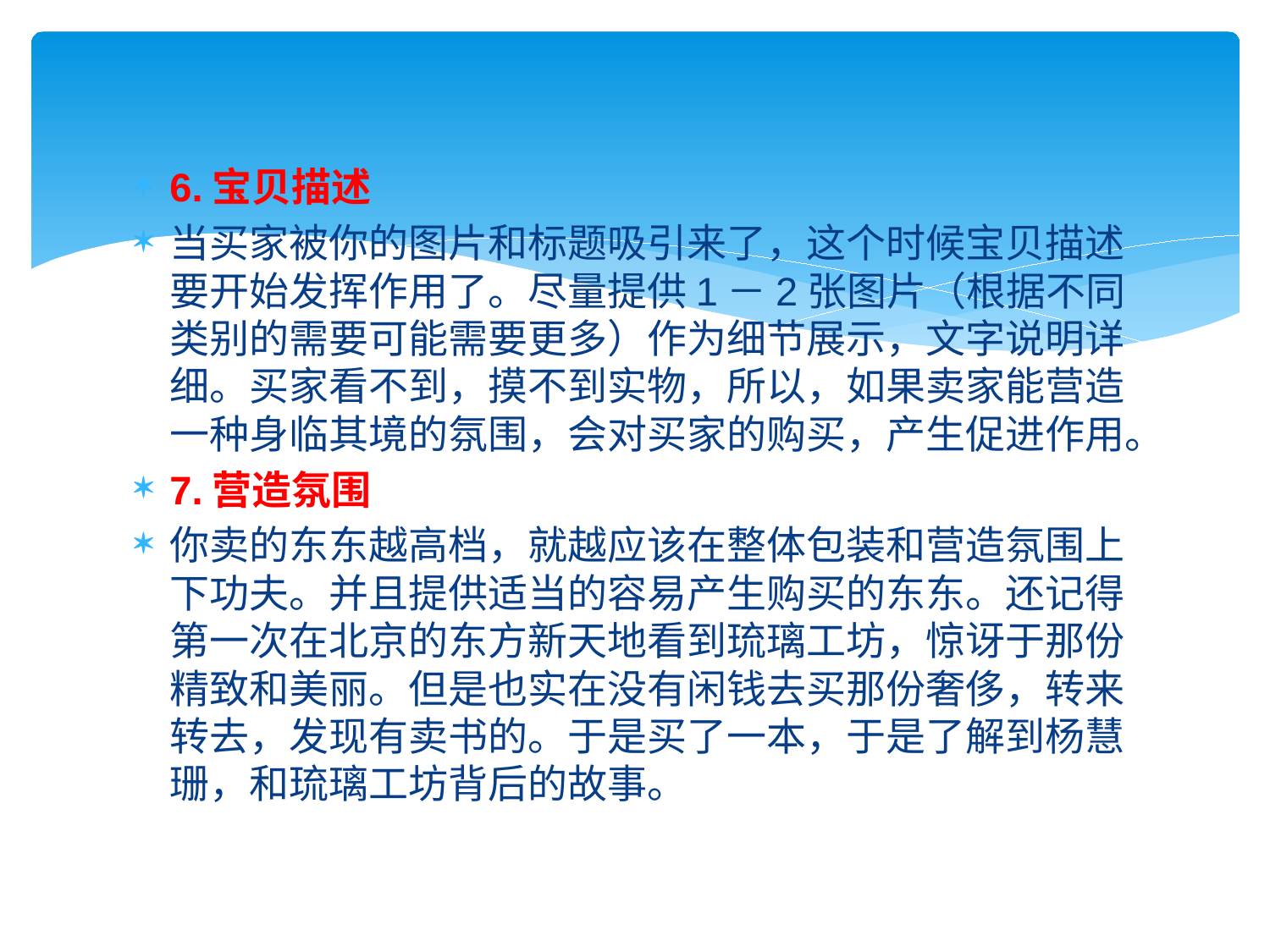

6.宝贝描述
当买家被你的图片和标题吸引来了，这个时候宝贝描述要开始发挥作用了。尽量提供1－2张图片（根据不同类别的需要可能需要更多）作为细节展示，文字说明详细。买家看不到，摸不到实物，所以，如果卖家能营造一种身临其境的氛围，会对买家的购买，产生促进作用。
7.营造氛围
你卖的东东越高档，就越应该在整体包装和营造氛围上下功夫。并且提供适当的容易产生购买的东东。还记得第一次在北京的东方新天地看到琉璃工坊，惊讶于那份精致和美丽。但是也实在没有闲钱去买那份奢侈，转来转去，发现有卖书的。于是买了一本，于是了解到杨慧珊，和琉璃工坊背后的故事。